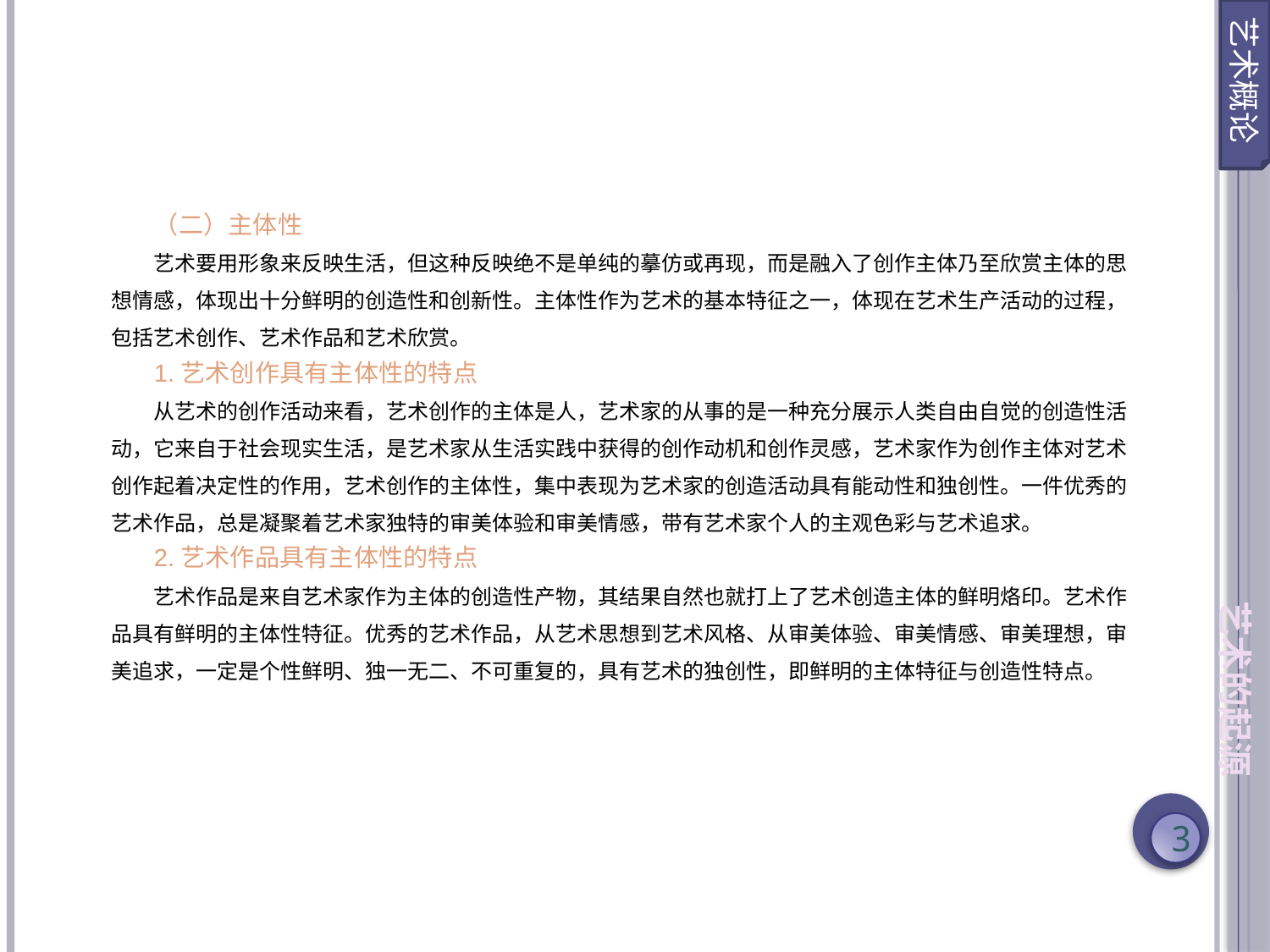

艺术概论

（二）主体性
艺术要用形象来反映生活，但这种反映绝不是单纯的摹仿或再现，而是融入了创作主体乃至欣赏主体的思想情感，体现出十分鲜明的创造性和创新性。主体性作为艺术的基本特征之一，体现在艺术生产活动的过程，包括艺术创作、艺术作品和艺术欣赏。
1.艺术创作具有主体性的特点
从艺术的创作活动来看，艺术创作的主体是人，艺术家的从事的是一种充分展示人类自由自觉的创造性活动，它来自于社会现实生活，是艺术家从生活实践中获得的创作动机和创作灵感，艺术家作为创作主体对艺术创作起着决定性的作用，艺术创作的主体性，集中表现为艺术家的创造活动具有能动性和独创性。一件优秀的艺术作品，总是凝聚着艺术家独特的审美体验和审美情感，带有艺术家个人的主观色彩与艺术追求。
2.艺术作品具有主体性的特点
艺术作品是来自艺术家作为主体的创造性产物，其结果自然也就打上了艺术创造主体的鲜明烙印。艺术作品具有鲜明的主体性特征。优秀的艺术作品，从艺术思想到艺术风格、从审美体验、审美情感、审美理想，审美追求，一定是个性鲜明、独一无二、不可重复的，具有艺术的独创性，即鲜明的主体特征与创造性特点。
艺术的起源
3